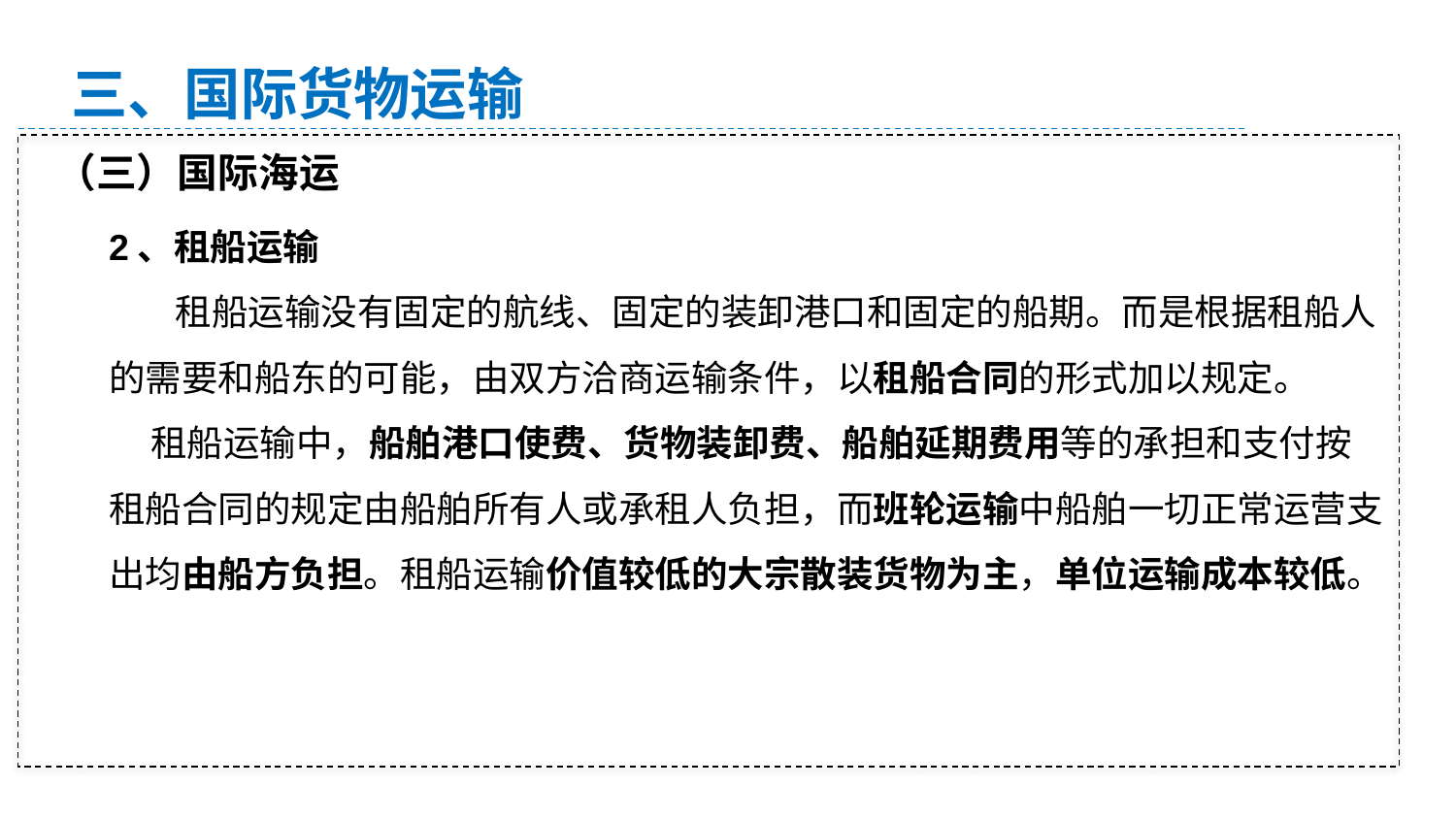

三、国际货物运输

（三）国际海运
2、租船运输
       租船运输没有固定的航线、固定的装卸港口和固定的船期。而是根据租船人
的需要和船东的可能，由双方洽商运输条件，以租船合同的形式加以规定。
    租船运输中，船舶港口使费、货物装卸费、船舶延期费用等的承担和支付按
租船合同的规定由船舶所有人或承租人负担，而班轮运输中船舶一切正常运营支
出均由船方负担。租船运输价值较低的大宗散装货物为主，单位运输成本较低。